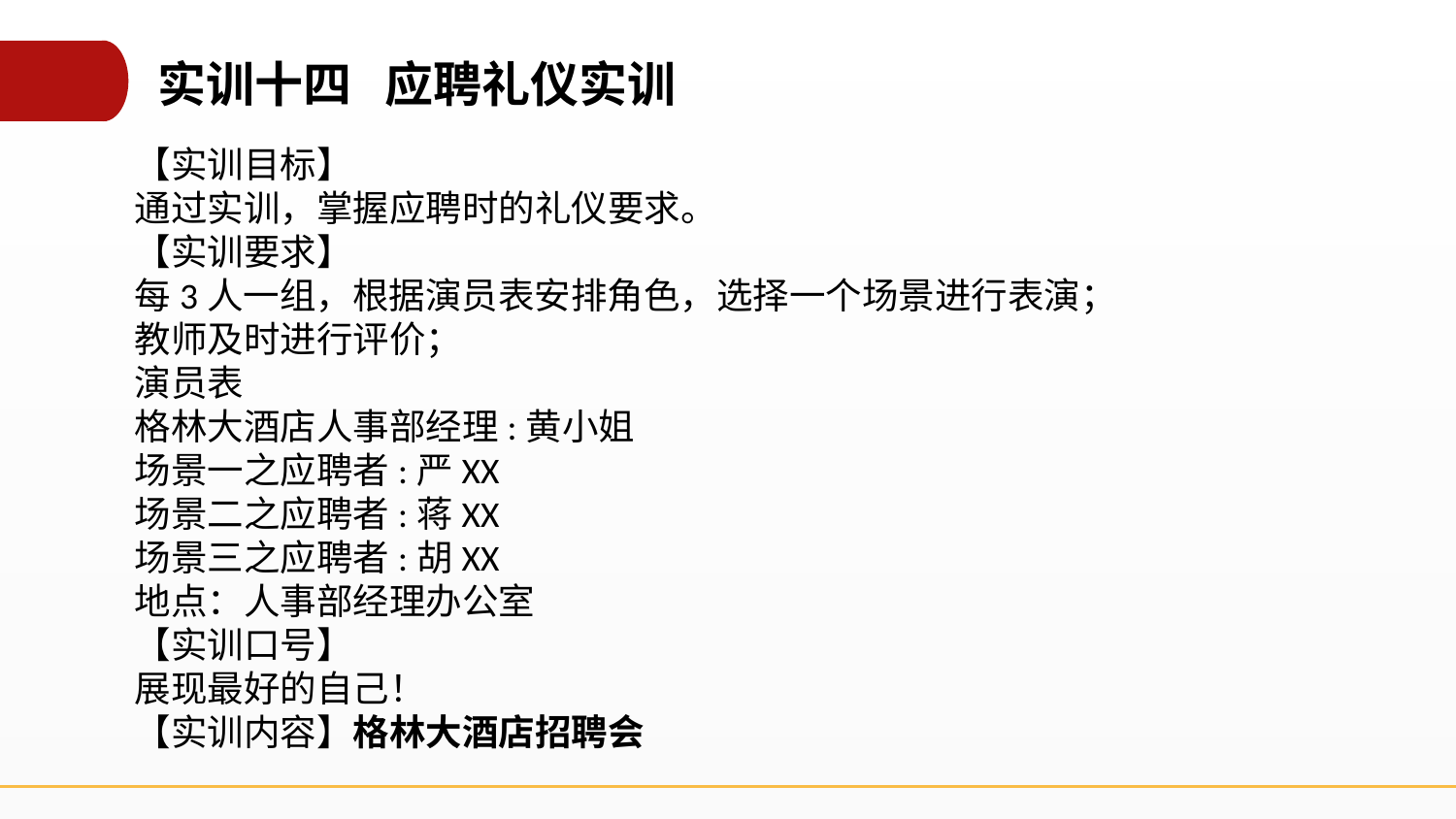

实训十四   应聘礼仪实训
【实训目标】
通过实训，掌握应聘时的礼仪要求。
【实训要求】
每3人一组，根据演员表安排角色，选择一个场景进行表演；
教师及时进行评价；
演员表
格林大酒店人事部经理:黄小姐
场景一之应聘者:严XX
场景二之应聘者:蒋XX
场景三之应聘者:胡XX
地点：人事部经理办公室
【实训口号】
展现最好的自己！
【实训内容】格林大酒店招聘会